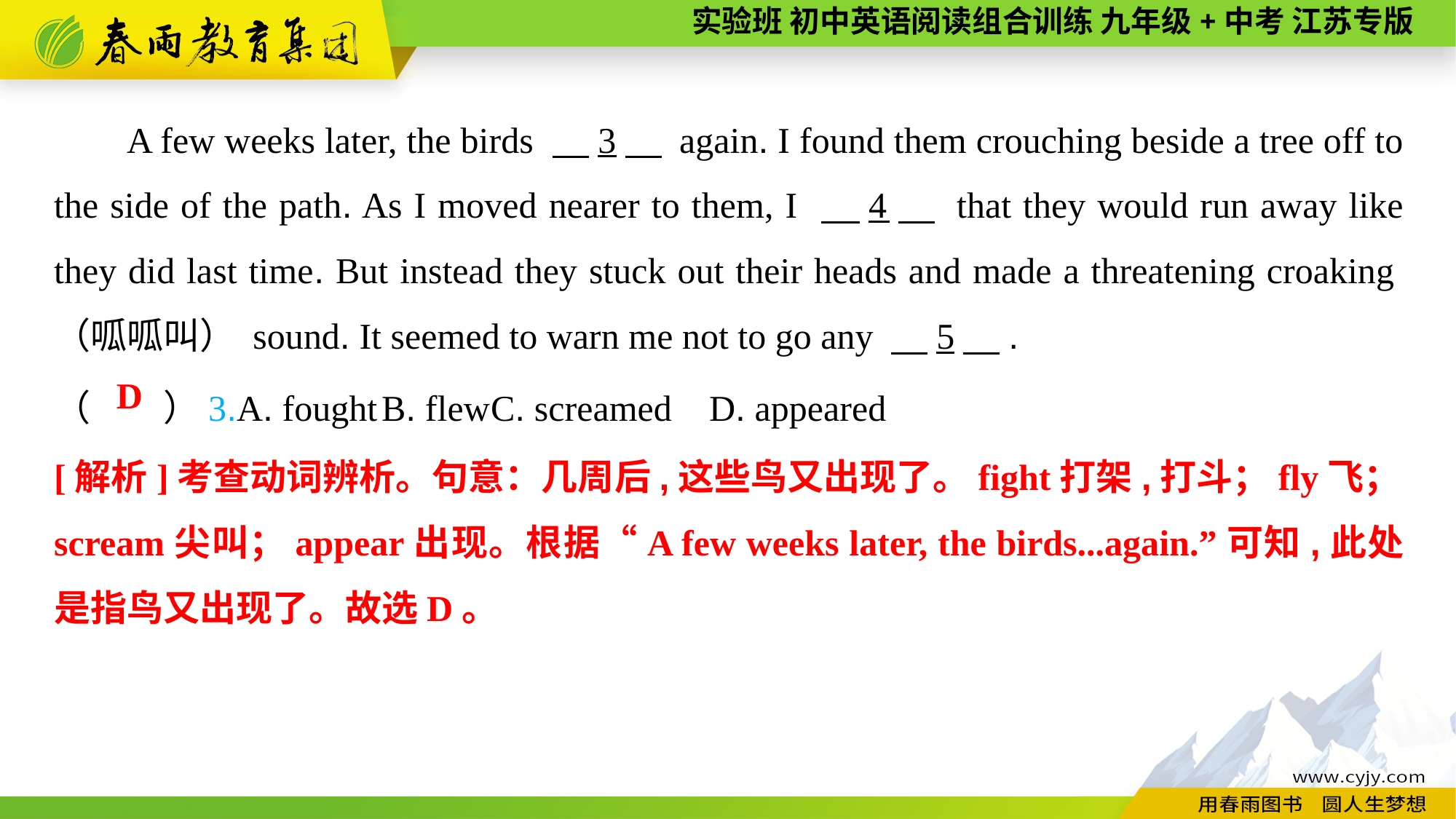

A few weeks later, the birds 　3　 again. I found them crouching beside a tree off to the side of the path. As I moved nearer to them, I 　4　 that they would run away like they did last time. But instead they stuck out their heads and made a threatening croaking（呱呱叫） sound. It seemed to warn me not to go any 　5　.
（　　）3.A. fought	B. flew	C. screamed	D. appeared
D
[解析]考查动词辨析。句意：几周后,这些鸟又出现了。fight打架,打斗；fly飞；scream尖叫；appear出现。根据“A few weeks later, the birds...again.”可知,此处是指鸟又出现了。故选D。